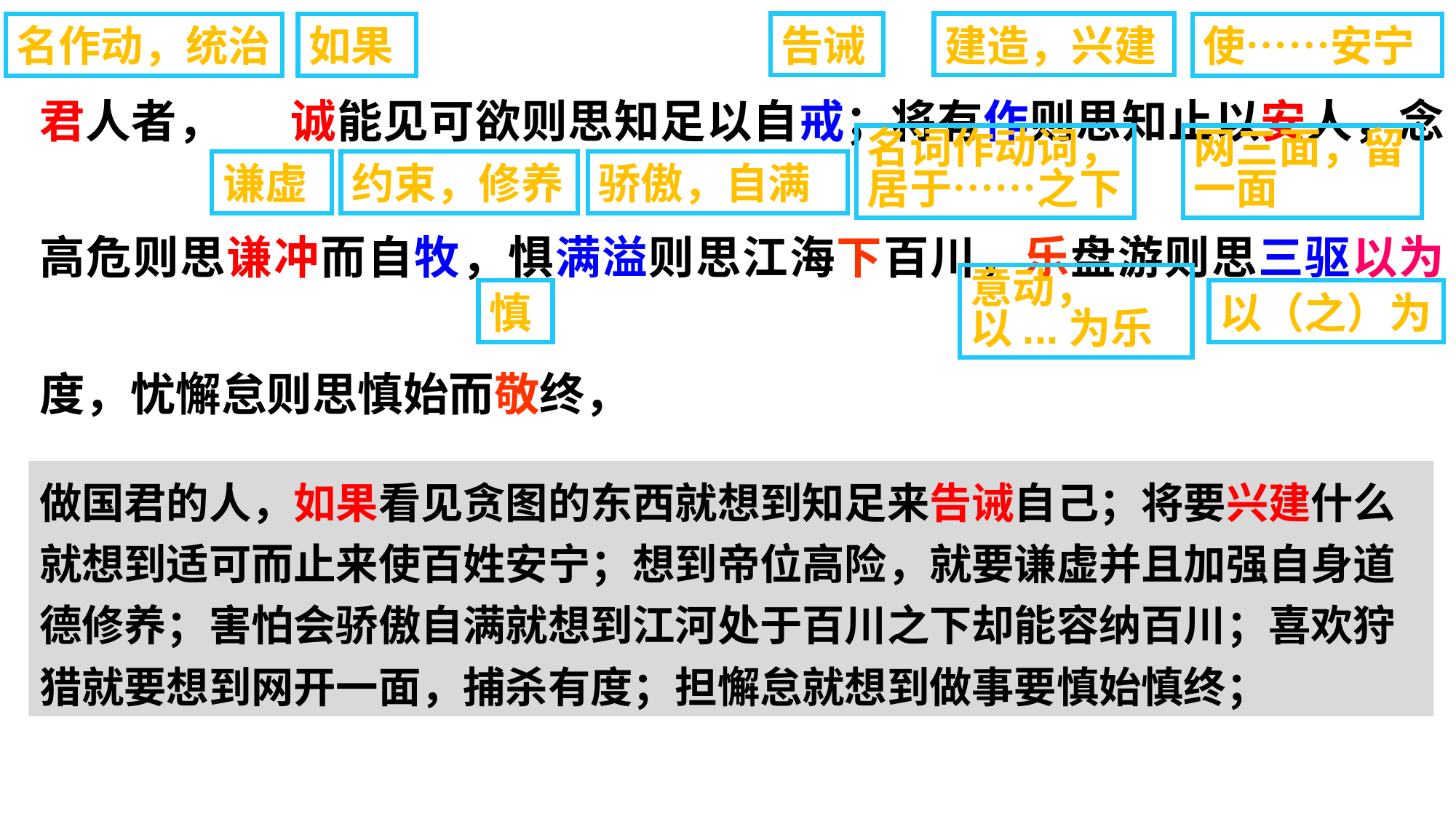

君人者，      诚能见可欲则思知足以自戒；将有作则思知止以安人，念高危则思谦冲而自牧，惧满溢则思江海下百川，乐盘游则思三驱以为度，忧懈怠则思慎始而敬终，
告诫
建造，兴建
名作动，统治
如果
使……安宁
名词作动词，居于……之下
网三面，留一面
谦虚
约束，修养
骄傲，自满
意动，以...为乐
慎
以（之）为
做国君的人，如果看见贪图的东西就想到知足来告诫自己；将要兴建什么就想到适可而止来使百姓安宁；想到帝位高险，就要谦虚并且加强自身道德修养；害怕会骄傲自满就想到江河处于百川之下却能容纳百川；喜欢狩猎就要想到网开一面，捕杀有度；担懈怠就想到做事要慎始慎终；